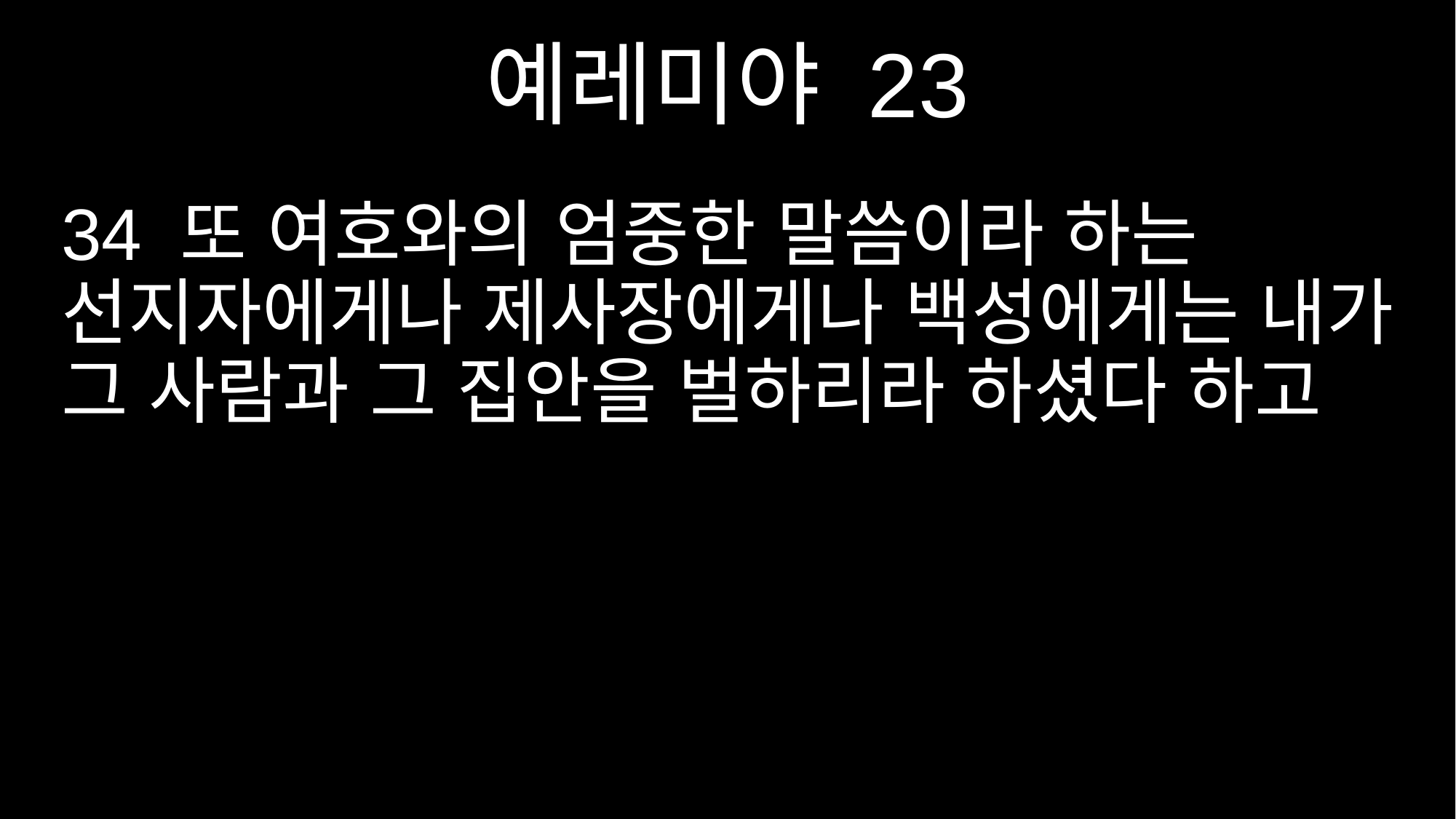

예레미야 23
34 또 여호와의 엄중한 말씀이라 하는 선지자에게나 제사장에게나 백성에게는 내가 그 사람과 그 집안을 벌하리라 하셨다 하고